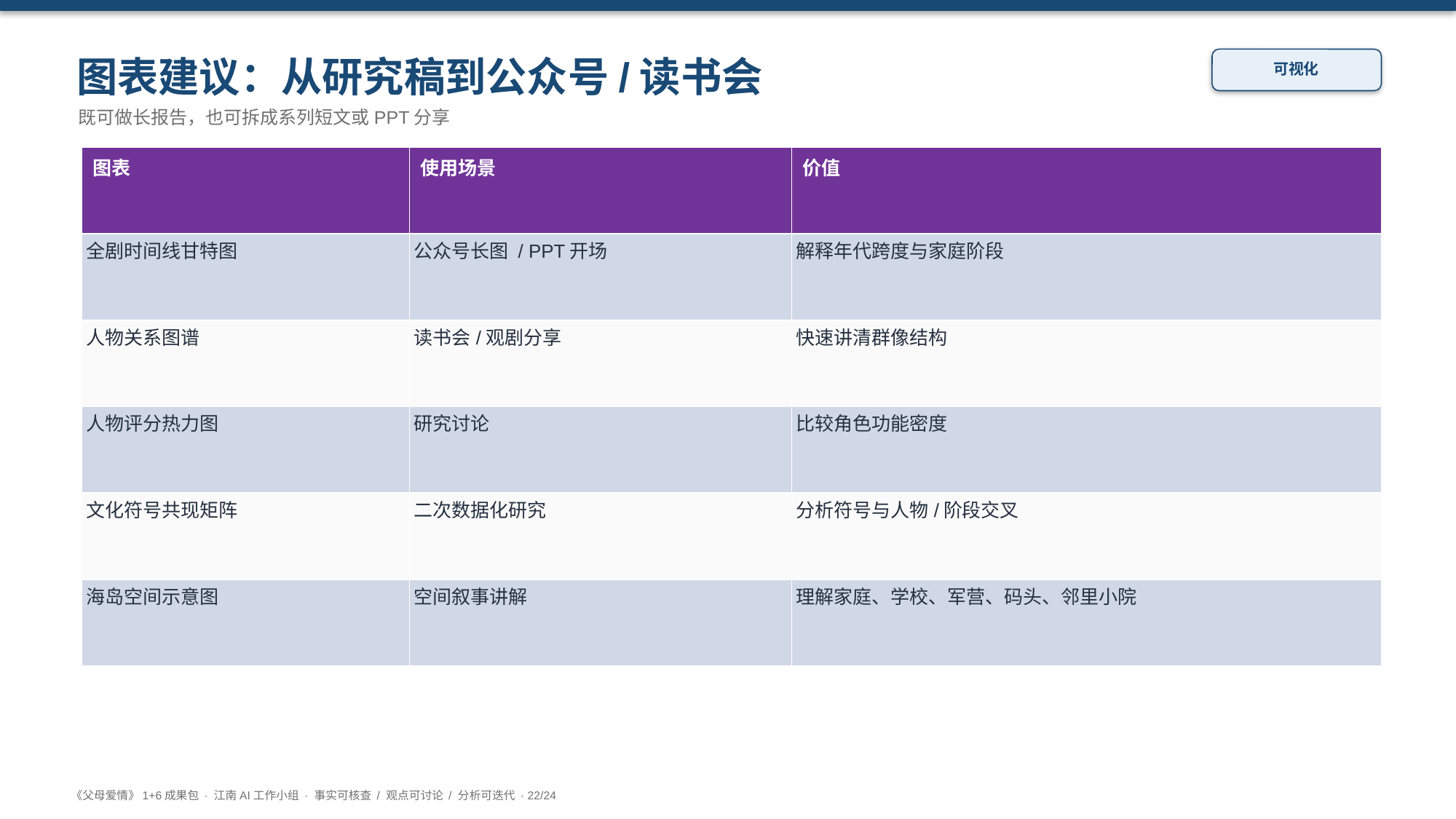

图表建议：从研究稿到公众号/读书会

可视化
既可做长报告，也可拆成系列短文或PPT分享
| 图表 | 使用场景 | 价值 |
| --- | --- | --- |
| 全剧时间线甘特图 | 公众号长图 / PPT开场 | 解释年代跨度与家庭阶段 |
| 人物关系图谱 | 读书会/观剧分享 | 快速讲清群像结构 |
| 人物评分热力图 | 研究讨论 | 比较角色功能密度 |
| 文化符号共现矩阵 | 二次数据化研究 | 分析符号与人物/阶段交叉 |
| 海岛空间示意图 | 空间叙事讲解 | 理解家庭、学校、军营、码头、邻里小院 |
《父母爱情》1+6成果包 · 江南AI工作小组 · 事实可核查 / 观点可讨论 / 分析可迭代 · 22/24